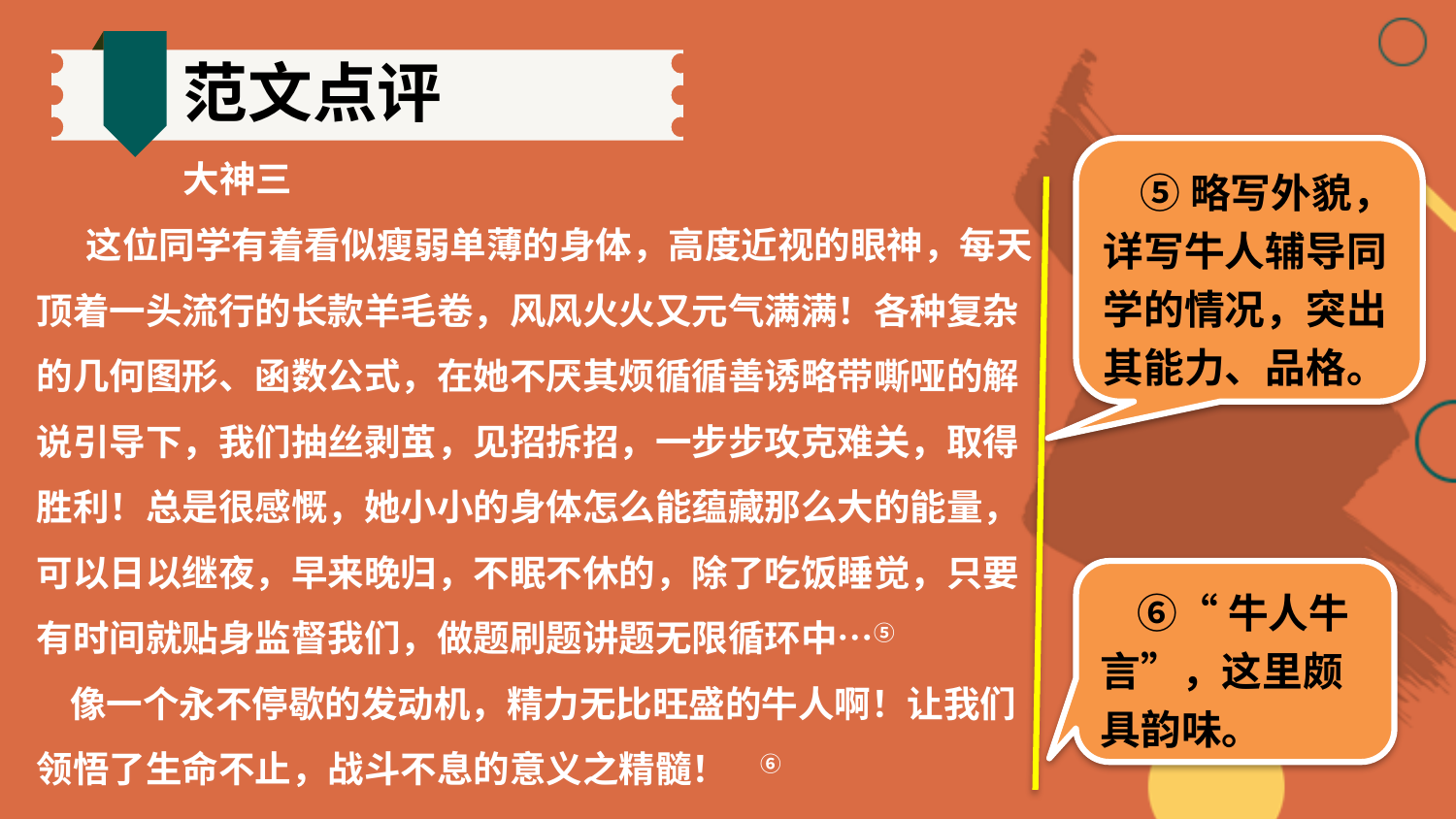

范文点评
                大神三
     这位同学有着看似瘦弱单薄的身体，高度近视的眼神，每天顶着一头流行的长款羊毛卷，风风火火又元气满满！各种复杂的几何图形、函数公式，在她不厌其烦循循善诱略带嘶哑的解说引导下，我们抽丝剥茧，见招拆招，一步步攻克难关，取得胜利！总是很感慨，她小小的身体怎么能蕴藏那么大的能量，可以日以继夜，早来晚归，不眠不休的，除了吃饭睡觉，只要有时间就贴身监督我们，做题刷题讲题无限循环中…⑤
   像一个永不停歇的发动机，精力无比旺盛的牛人啊！让我们领悟了生命不止，战斗不息的意义之精髓！    ⑥
    ⑤略写外貌，详写牛人辅导同学的情况，突出其能力、品格。
    ⑥“牛人牛言”，这里颇具韵味。